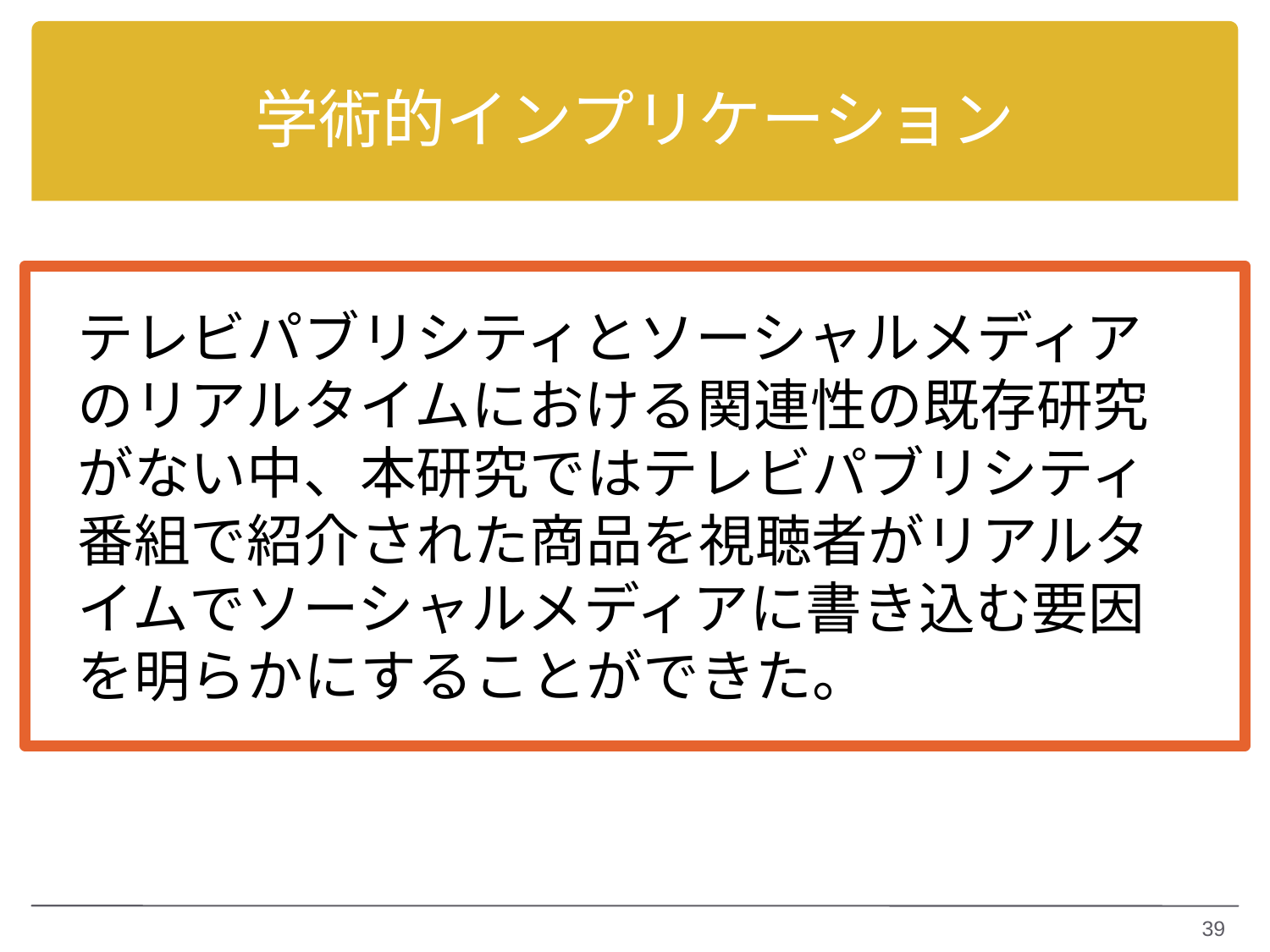

# 学術的インプリケーション

テレビパブリシティとソーシャルメディアのリアルタイムにおける関連性の既存研究がない中、本研究ではテレビパブリシティ番組で紹介された商品を視聴者がリアルタイムでソーシャルメディアに書き込む要因を明らかにすることができた。
39